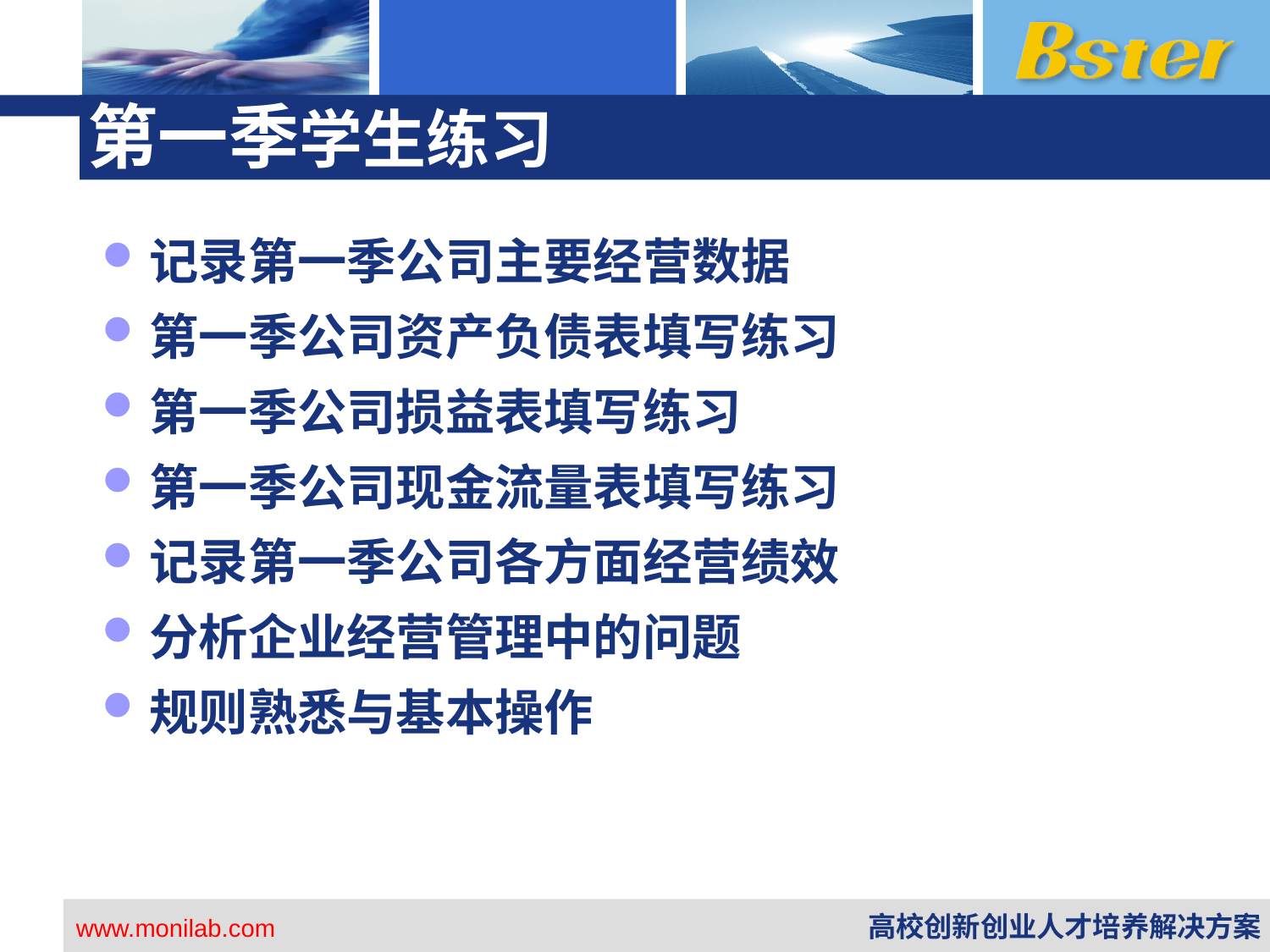

# 第一季学生练习
记录第一季公司主要经营数据
第一季公司资产负债表填写练习
第一季公司损益表填写练习
第一季公司现金流量表填写练习
记录第一季公司各方面经营绩效
分析企业经营管理中的问题
规则熟悉与基本操作